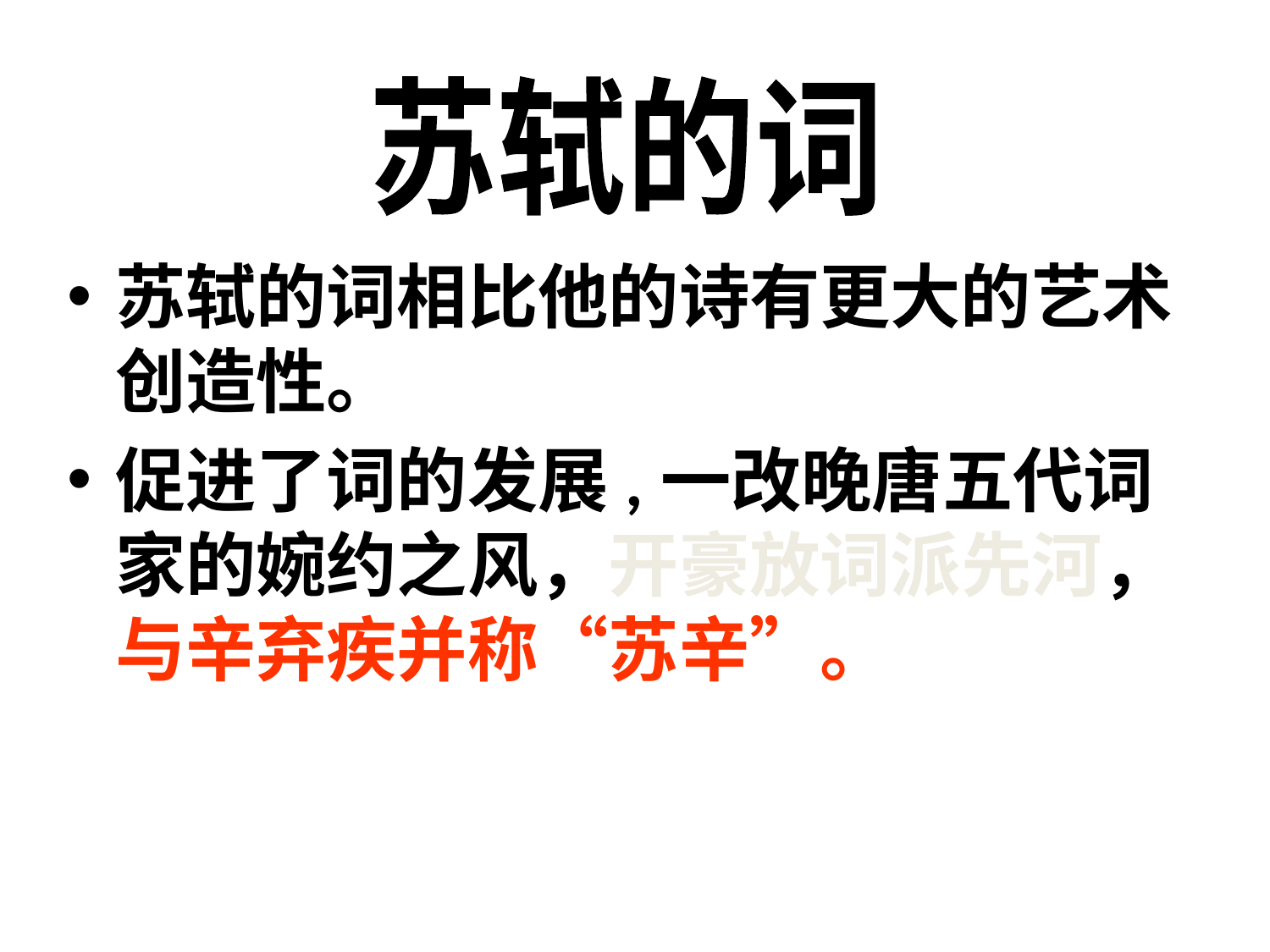

苏轼的词
苏轼的词相比他的诗有更大的艺术创造性。
促进了词的发展,一改晚唐五代词家的婉约之风，开豪放词派先河，与辛弃疾并称“苏辛”。